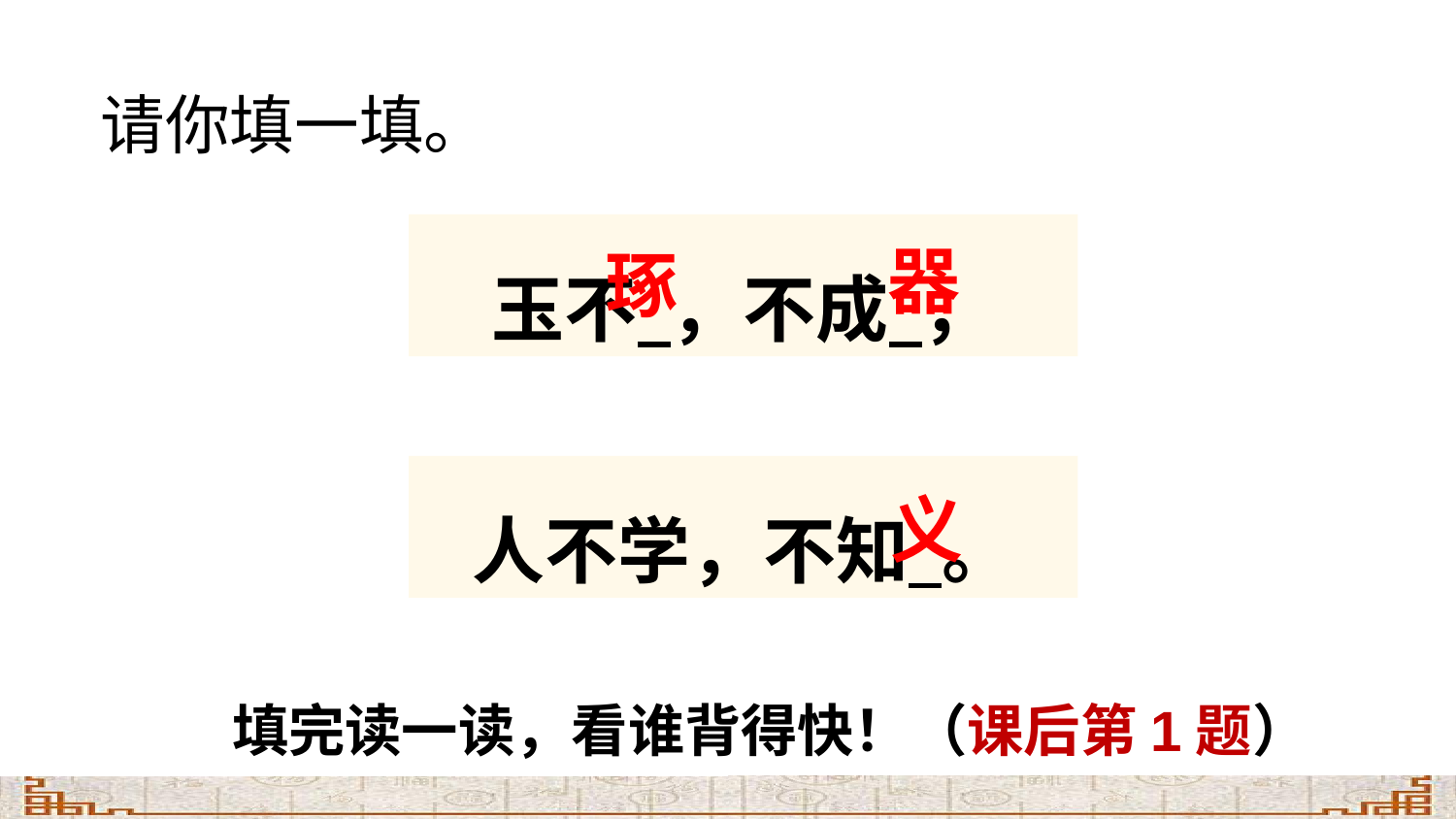

请你填一填。
玉不  ，不成  ，
器
琢
人不学，不知  。
义
填完读一读，看谁背得快！（课后第1题）